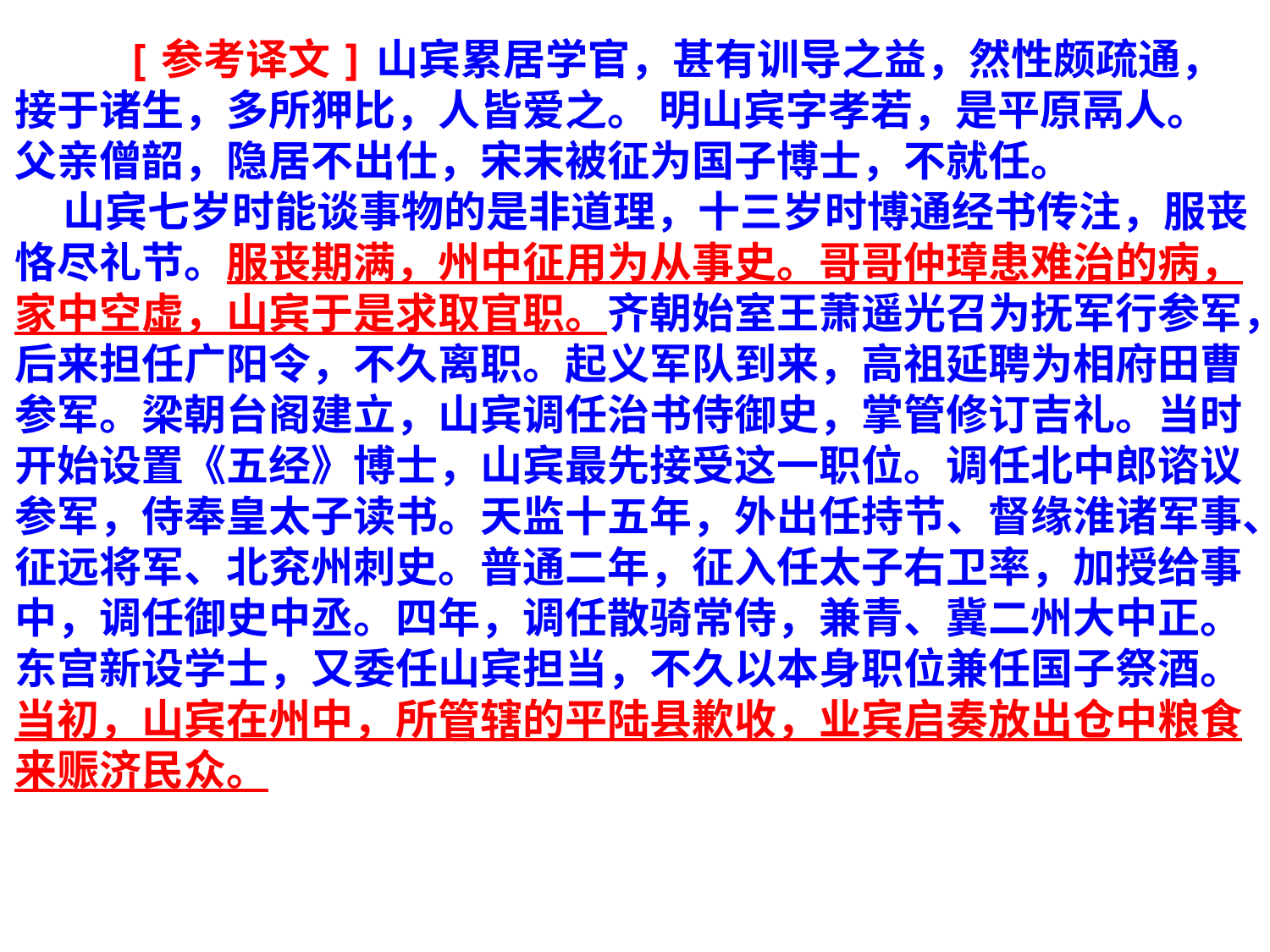

[参考译文]山宾累居学官，甚有训导之益，然性颇疏通，接于诸生，多所狎比，人皆爱之。 明山宾字孝若，是平原鬲人。父亲僧韶，隐居不出仕，宋末被征为国子博士，不就任。
    山宾七岁时能谈事物的是非道理，十三岁时博通经书传注，服丧恪尽礼节。服丧期满，州中征用为从事史。哥哥仲璋患难治的病，家中空虚，山宾于是求取官职。齐朝始室王萧遥光召为抚军行参军，后来担任广阳令，不久离职。起义军队到来，高祖延聘为相府田曹参军。梁朝台阁建立，山宾调任治书侍御史，掌管修订吉礼。当时开始设置《五经》博士，山宾最先接受这一职位。调任北中郎谘议参军，侍奉皇太子读书。天监十五年，外出任持节、督缘淮诸军事、征远将军、北兖州刺史。普通二年，征入任太子右卫率，加授给事中，调任御史中丞。四年，调任散骑常侍，兼青、冀二州大中正。东宫新设学士，又委任山宾担当，不久以本身职位兼任国子祭酒。
当初，山宾在州中，所管辖的平陆县歉收，业宾启奏放出仓中粮食来赈济民众。